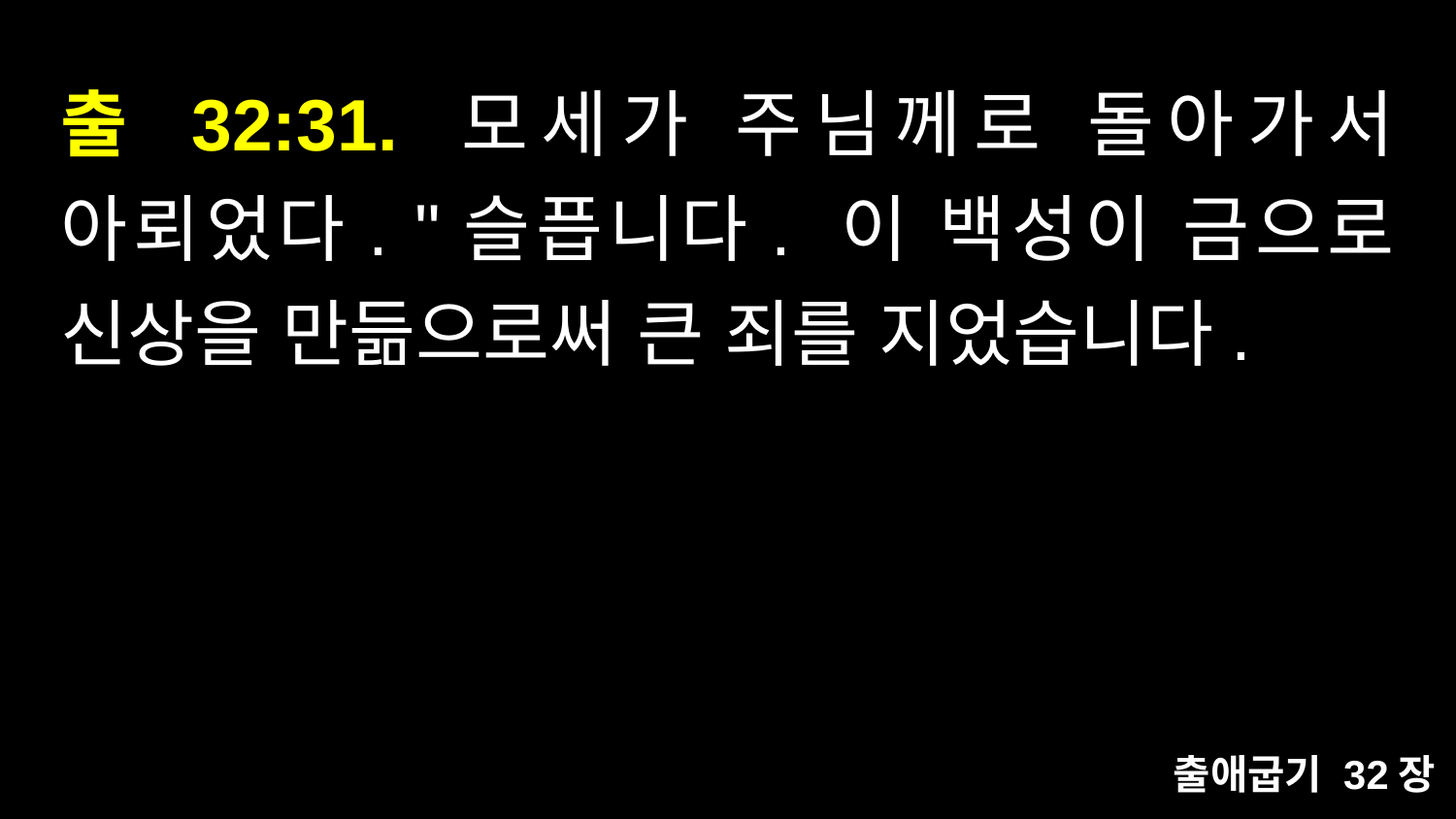

# 출 32:31. 모세가 주님께로 돌아가서 아뢰었다. "슬픕니다. 이 백성이 금으로 신상을 만듦으로써 큰 죄를 지었습니다.
출애굽기 32장